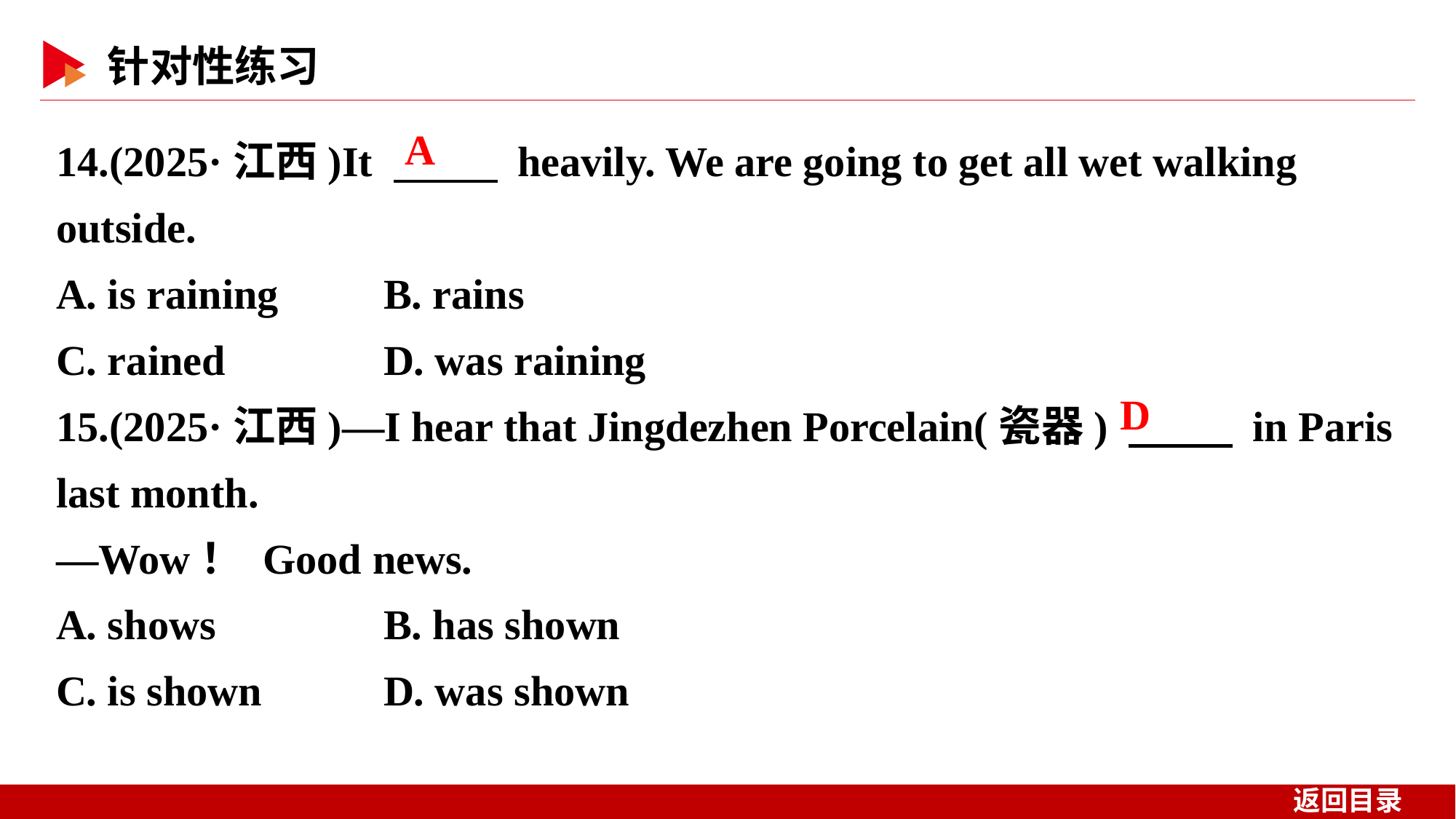

14.(2025·江西)It 　  　 heavily. We are going to get all wet walking outside.
A. is raining         	B. rains
C. rained        	D. was raining
15.(2025·江西)—I hear that Jingdezhen Porcelain(瓷器) 　  　 in Paris last month.
—Wow！ Good news.
A. shows          	B. has shown
C. is shown     	D. was shown
A
D